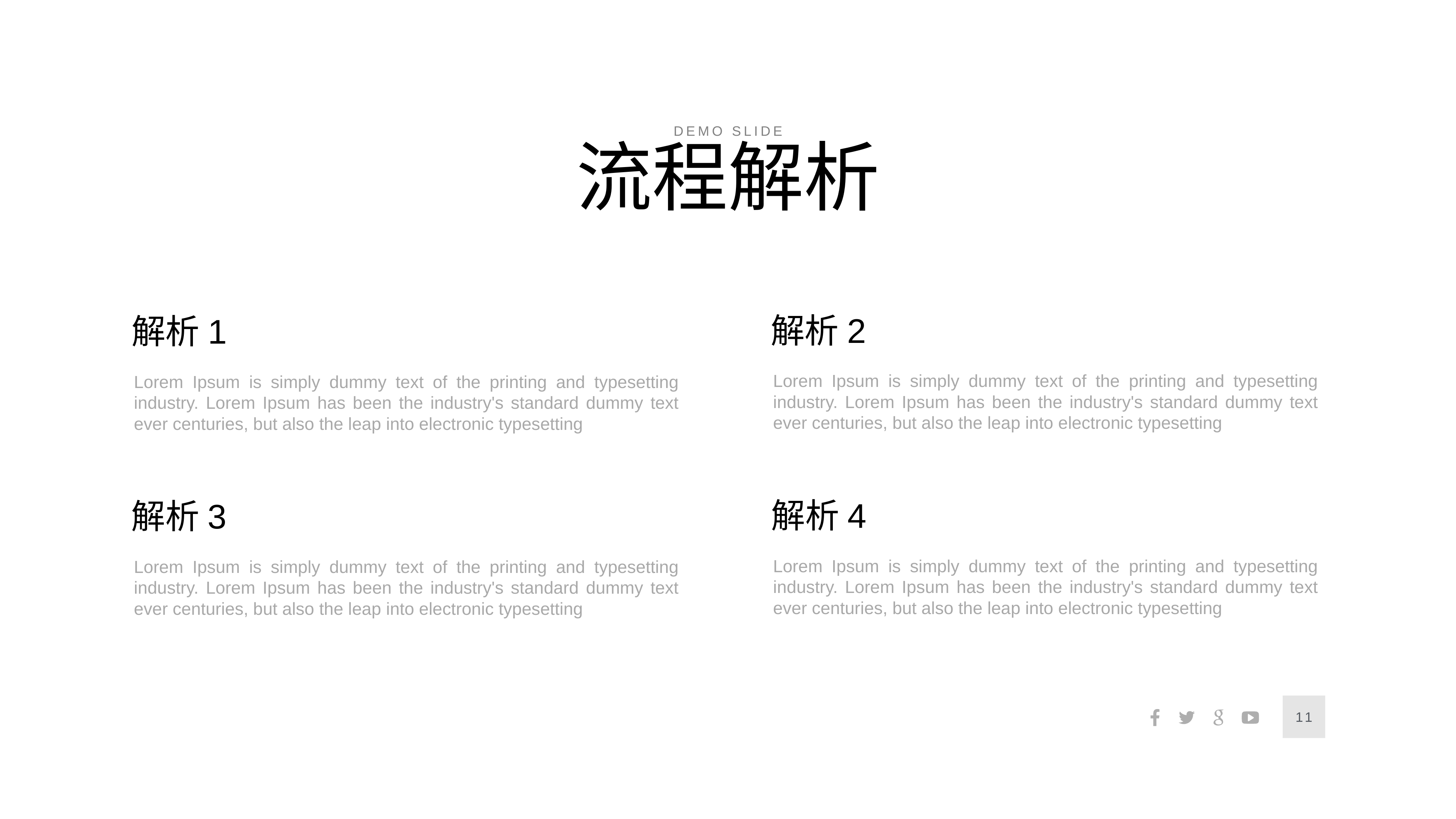

demo slide
流程解析
解析2
Lorem Ipsum is simply dummy text of the printing and typesetting industry. Lorem Ipsum has been the industry's standard dummy text ever centuries, but also the leap into electronic typesetting
解析4
Lorem Ipsum is simply dummy text of the printing and typesetting industry. Lorem Ipsum has been the industry's standard dummy text ever centuries, but also the leap into electronic typesetting
解析1
Lorem Ipsum is simply dummy text of the printing and typesetting industry. Lorem Ipsum has been the industry's standard dummy text ever centuries, but also the leap into electronic typesetting
解析3
Lorem Ipsum is simply dummy text of the printing and typesetting industry. Lorem Ipsum has been the industry's standard dummy text ever centuries, but also the leap into electronic typesetting
11